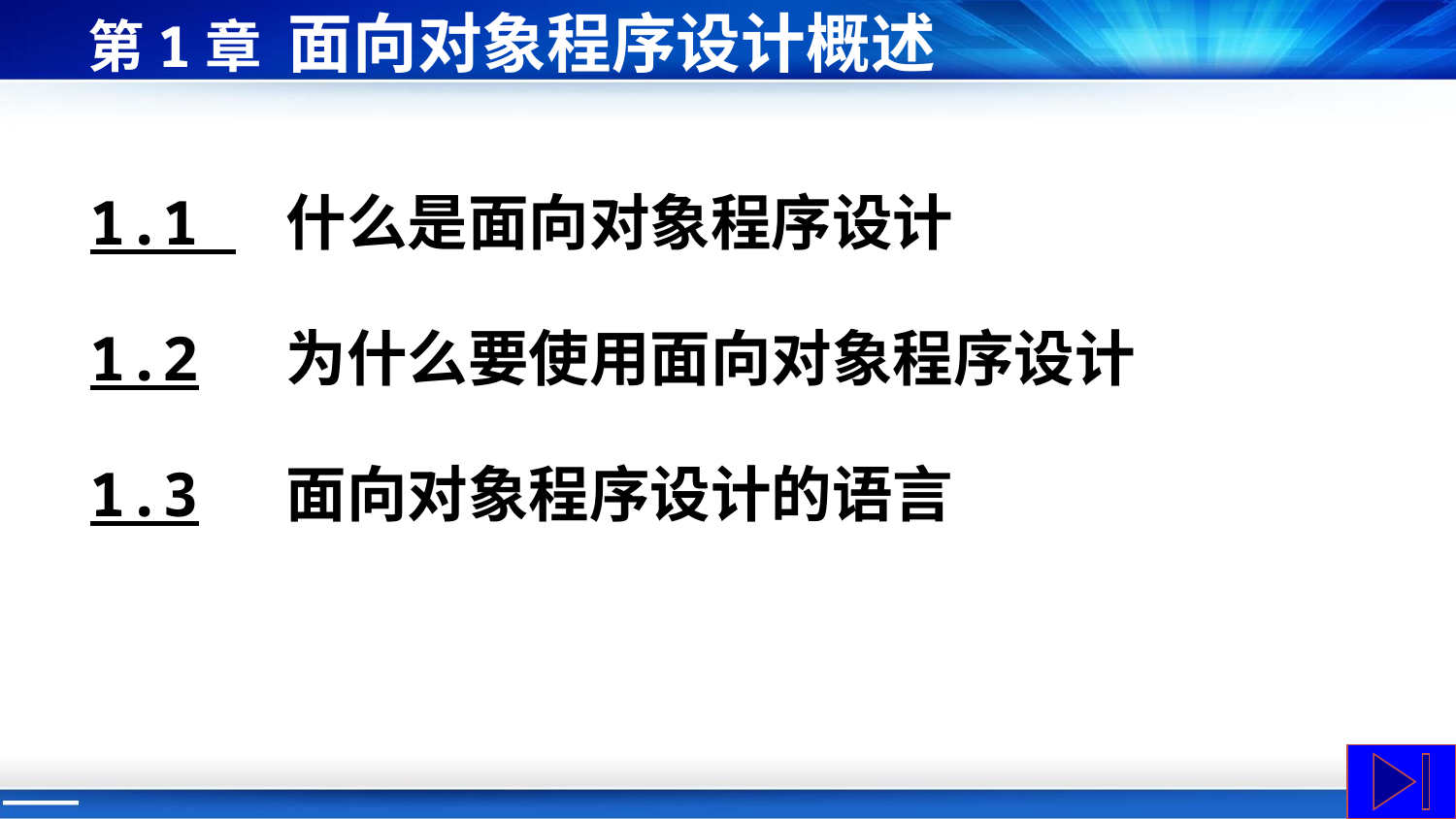

# 第1章  面向对象程序设计概述
1.1  什么是面向对象程序设计
1.2  为什么要使用面向对象程序设计
1.3  面向对象程序设计的语言